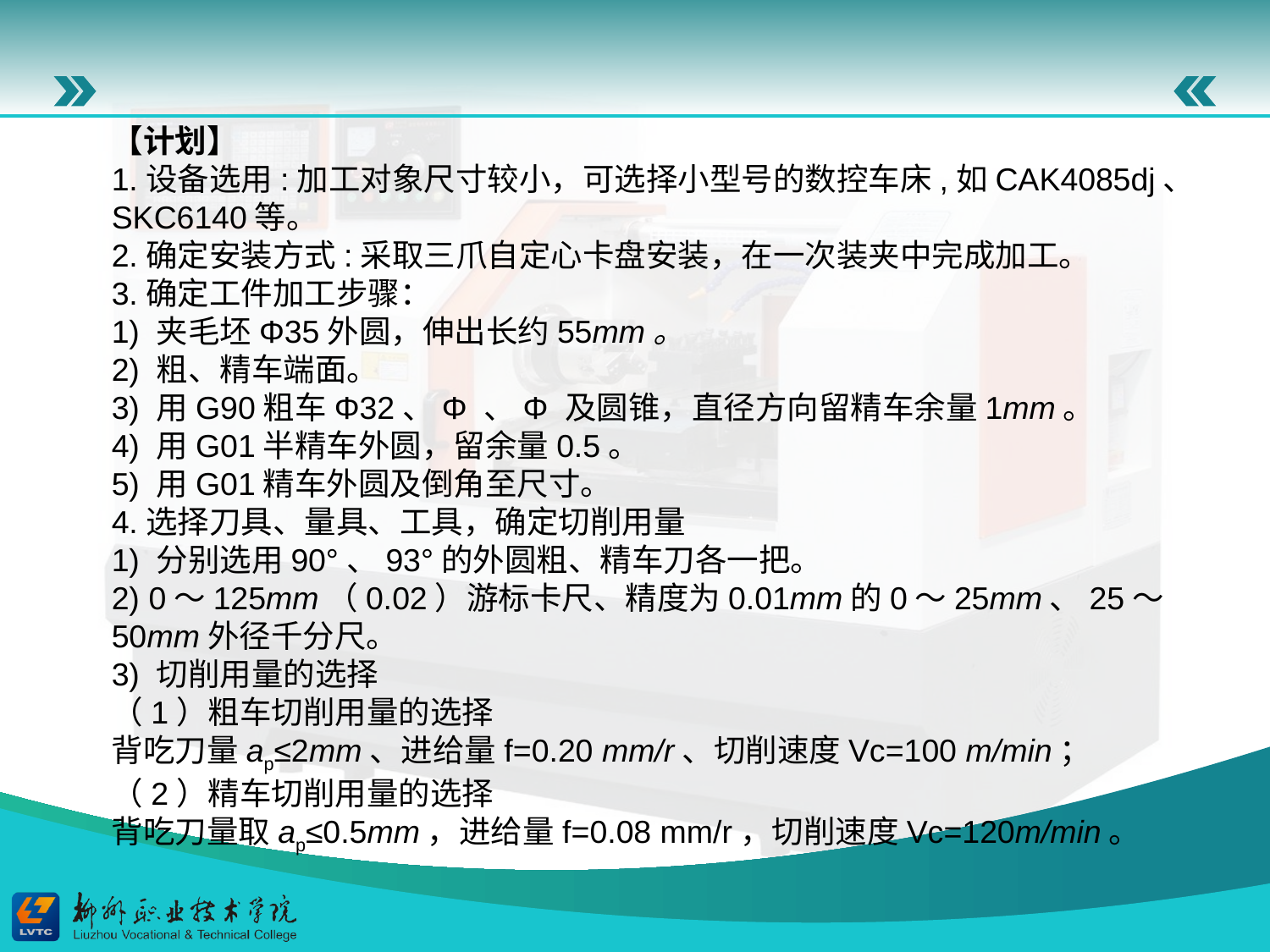

【计划】
1.设备选用:加工对象尺寸较小，可选择小型号的数控车床,如CAK4085dj、SKC6140等。
2.确定安装方式:采取三爪自定心卡盘安装，在一次装夹中完成加工。
3.确定工件加工步骤：
1) 夹毛坯Φ35外圆，伸出长约55mm。
2) 粗、精车端面。
3) 用G90粗车Φ32、Φ 、Φ 及圆锥，直径方向留精车余量1mm。
4) 用G01半精车外圆，留余量0.5。
5) 用G01精车外圆及倒角至尺寸。
4.选择刀具、量具、工具，确定切削用量
1) 分别选用90°、93°的外圆粗、精车刀各一把。
2) 0～125mm（0.02）游标卡尺、精度为0.01mm的0～25mm、25～50mm外径千分尺。
3) 切削用量的选择
（1）粗车切削用量的选择
背吃刀量ap≤2mm、进给量f=0.20 mm/r、切削速度Vc=100 m/min；
（2）精车切削用量的选择
背吃刀量取ap≤0.5mm，进给量f=0.08 mm/r，切削速度Vc=120m/min。